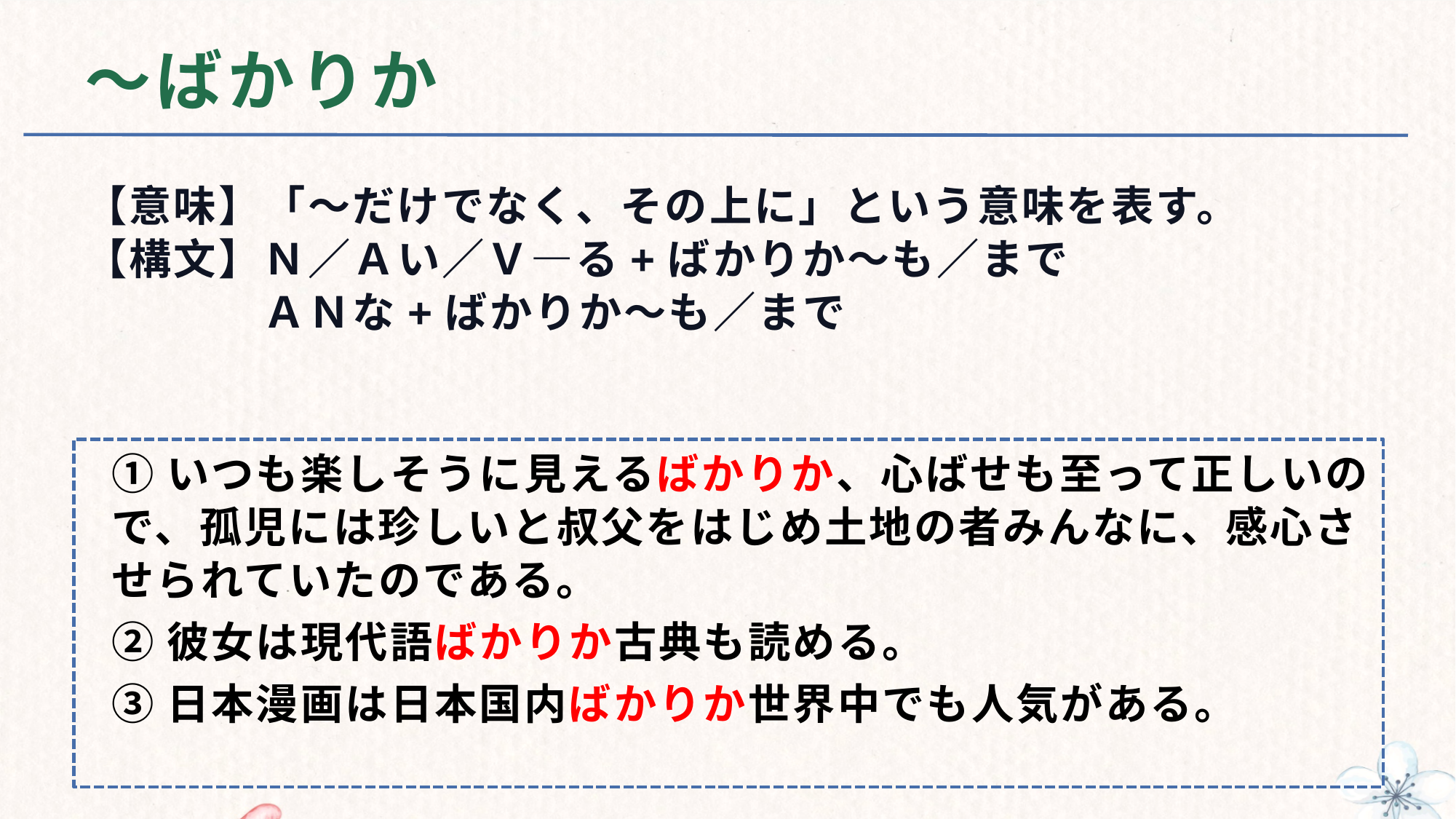

# ～ばかりか
【意味】「～だけでなく、その上に」という意味を表す。
【構文】Ｎ／Ａい／Ｖ—る+ばかりか～も／まで
　　　　ＡＮな+ばかりか～も／まで
①いつも楽しそうに見えるばかりか、心ばせも至って正しいので、孤児には珍しいと叔父をはじめ土地の者みんなに、感心させられていたのである。
②彼女は現代語ばかりか古典も読める。
③日本漫画は日本国内ばかりか世界中でも人気がある。